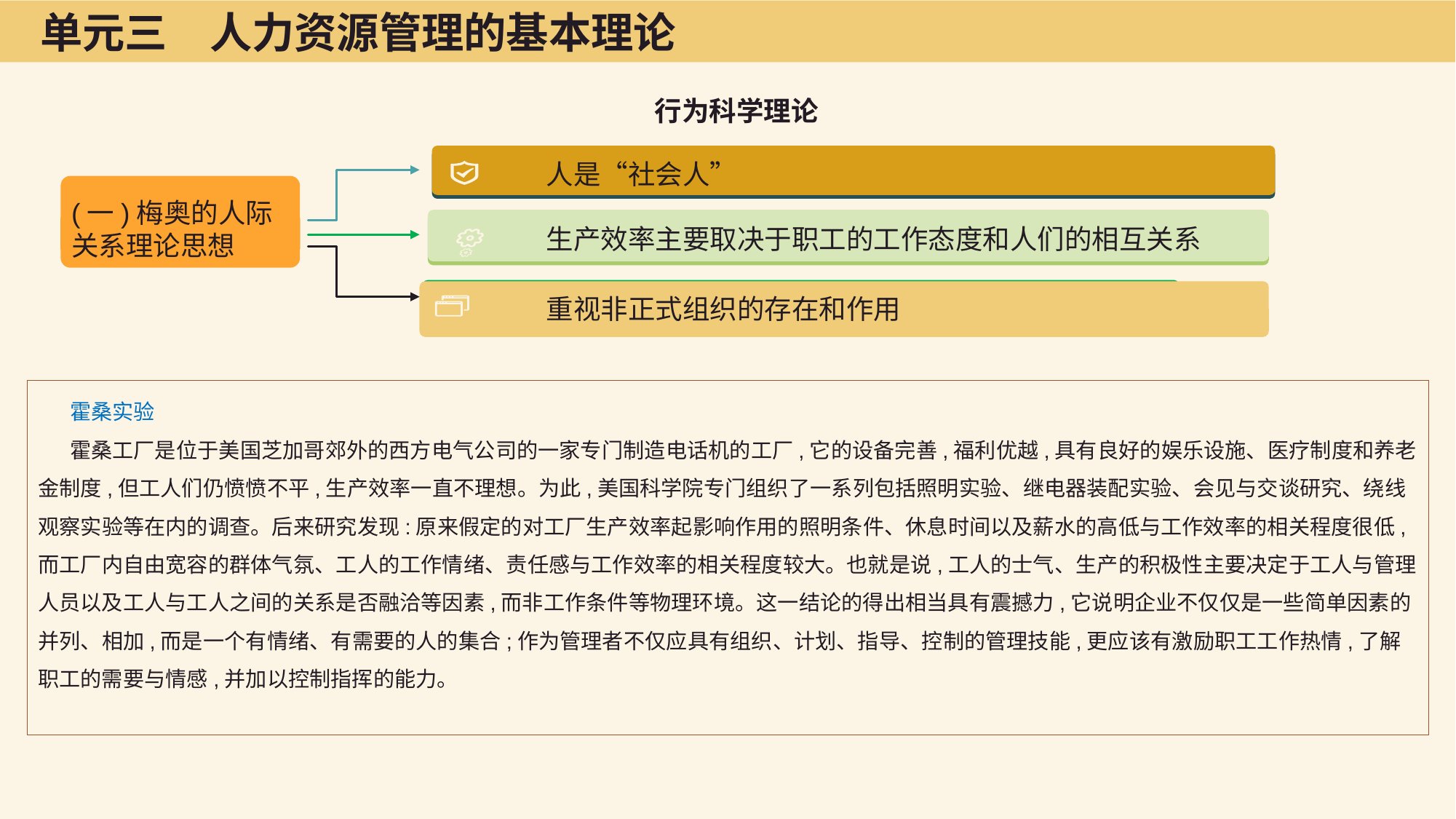

单元三　人力资源管理的基本理论
行为科学理论

人是“社会人”

(一)梅奥的人际关系理论思想

生产效率主要取决于职工的工作态度和人们的相互关系

重视非正式组织的存在和作用

霍桑实验
霍桑工厂是位于美国芝加哥郊外的西方电气公司的一家专门制造电话机的工厂,它的设备完善,福利优越,具有良好的娱乐设施、医疗制度和养老金制度,但工人们仍愤愤不平,生产效率一直不理想。为此,美国科学院专门组织了一系列包括照明实验、继电器装配实验、会见与交谈研究、绕线观察实验等在内的调查。后来研究发现:原来假定的对工厂生产效率起影响作用的照明条件、休息时间以及薪水的高低与工作效率的相关程度很低,而工厂内自由宽容的群体气氛、工人的工作情绪、责任感与工作效率的相关程度较大。也就是说,工人的士气、生产的积极性主要决定于工人与管理人员以及工人与工人之间的关系是否融洽等因素,而非工作条件等物理环境。这一结论的得出相当具有震撼力,它说明企业不仅仅是一些简单因素的并列、相加,而是一个有情绪、有需要的人的集合;作为管理者不仅应具有组织、计划、指导、控制的管理技能,更应该有激励职工工作热情,了解职工的需要与情感,并加以控制指挥的能力。